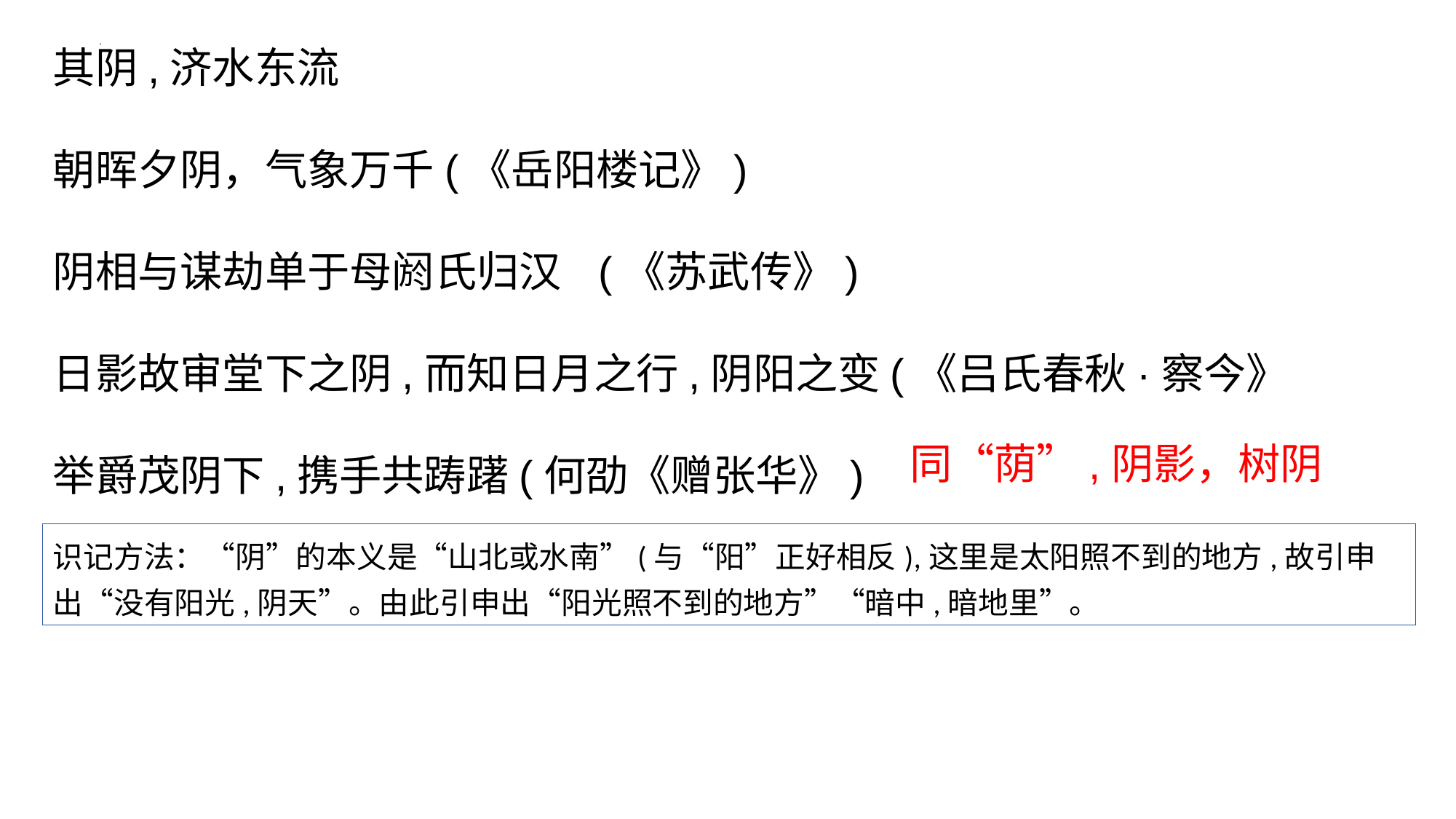

其阴,济水东流
朝晖夕阴，气象万千(《岳阳楼记》)
阴相与谋劫单于母阏氏归汉	(《苏武传》)
日影故审堂下之阴,而知日月之行,阴阳之变(《吕氏春秋·察今》
举爵茂阴下,携手共踌躇(何劭《赠张华》)
同“荫”,阴影，树阴
识记方法：“阴”的本义是“山北或水南”(与“阳”正好相反),这里是太阳照不到的地方,故引申出“没有阳光,阴天”。由此引申出“阳光照不到的地方”“暗中,暗地里”。